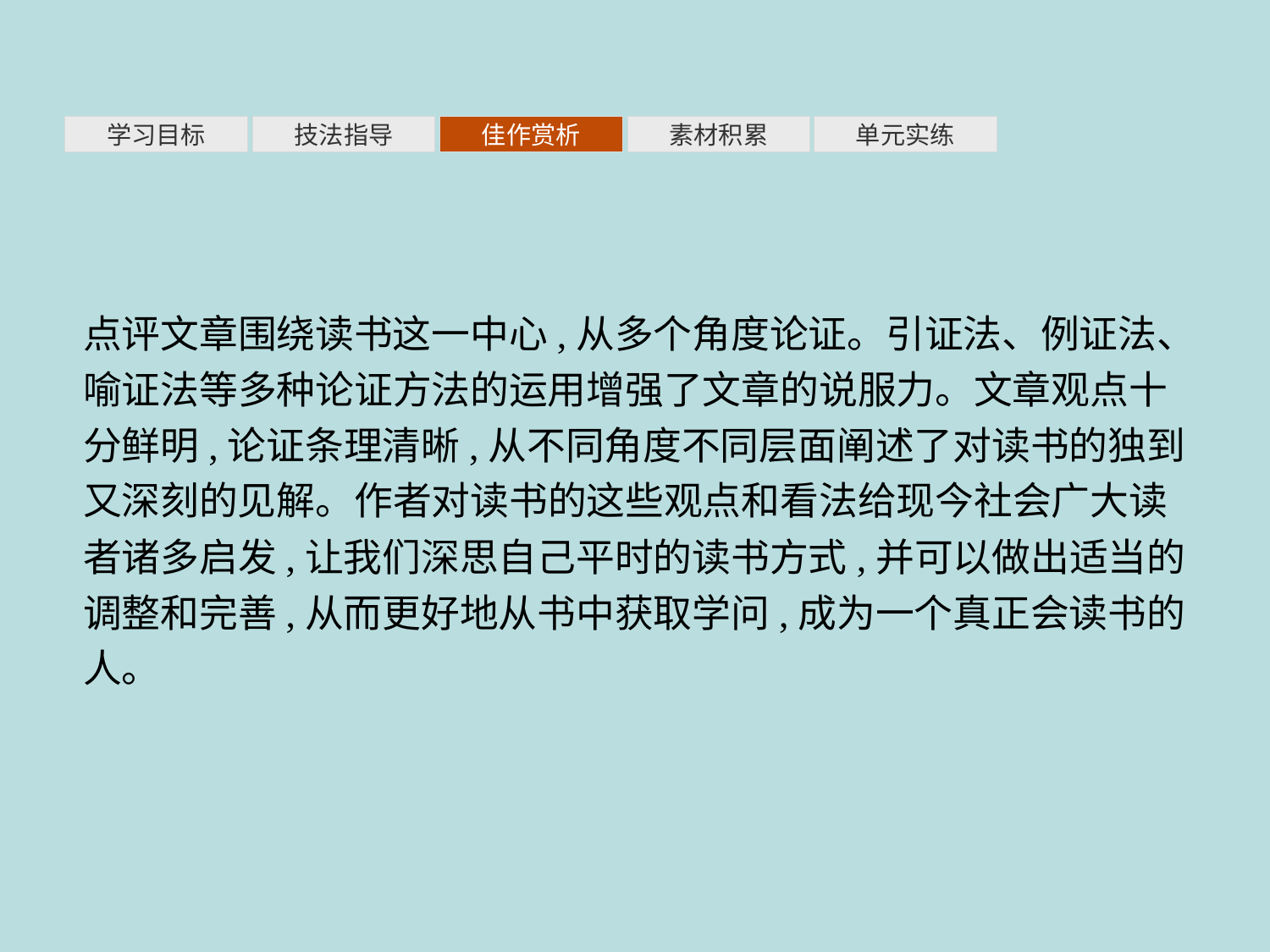

素材积累
学习目标
技法指导
佳作赏析
单元实练
点评文章围绕读书这一中心,从多个角度论证。引证法、例证法、喻证法等多种论证方法的运用增强了文章的说服力。文章观点十分鲜明,论证条理清晰,从不同角度不同层面阐述了对读书的独到又深刻的见解。作者对读书的这些观点和看法给现今社会广大读者诸多启发,让我们深思自己平时的读书方式,并可以做出适当的调整和完善,从而更好地从书中获取学问,成为一个真正会读书的人。